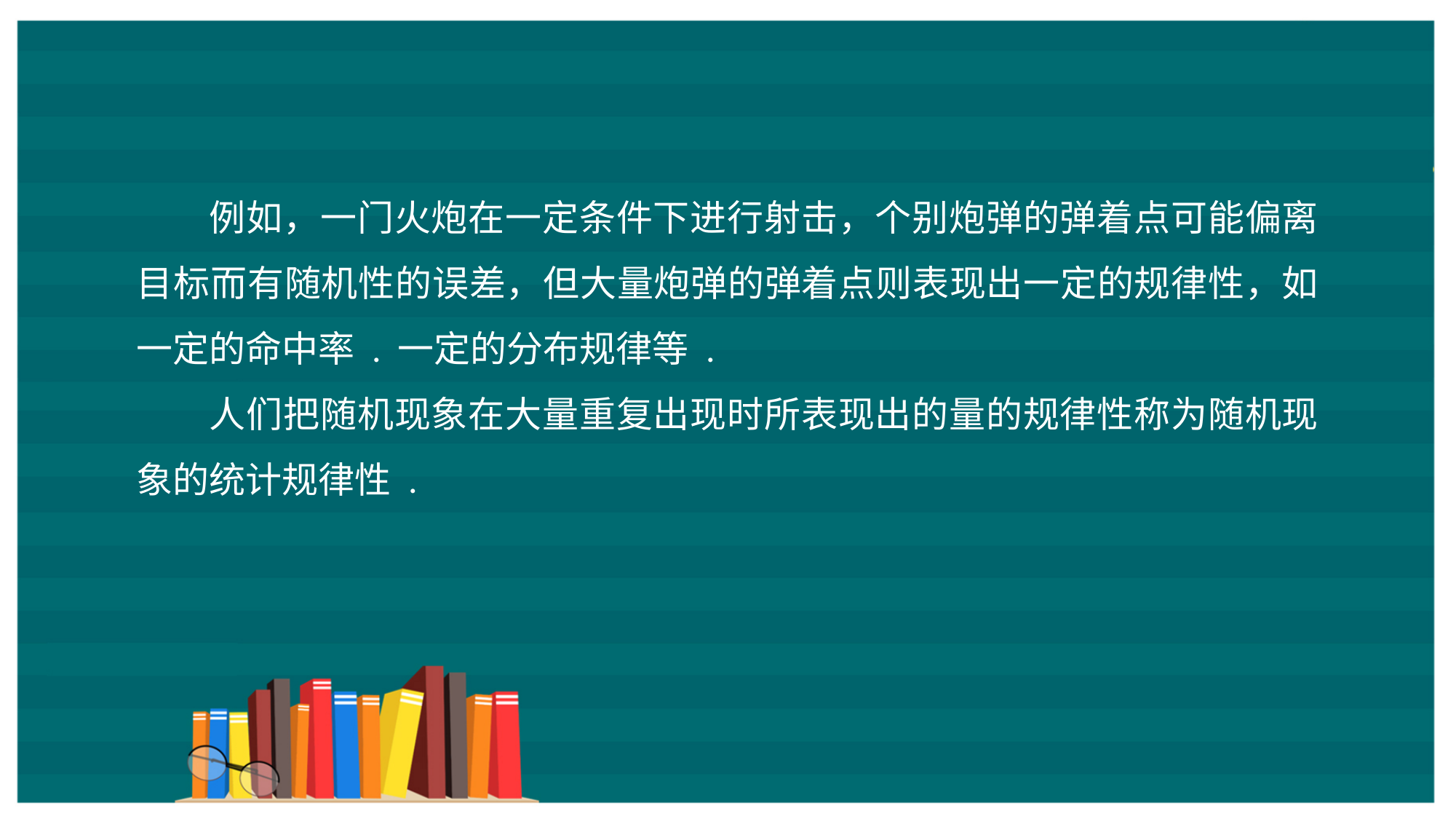

例如，一门火炮在一定条件下进行射击，个别炮弹的弹着点可能偏离目标而有随机性的误差，但大量炮弹的弹着点则表现出一定的规律性，如一定的命中率 . 一定的分布规律等 .
人们把随机现象在大量重复出现时所表现出的量的规律性称为随机现象的统计规律性 .